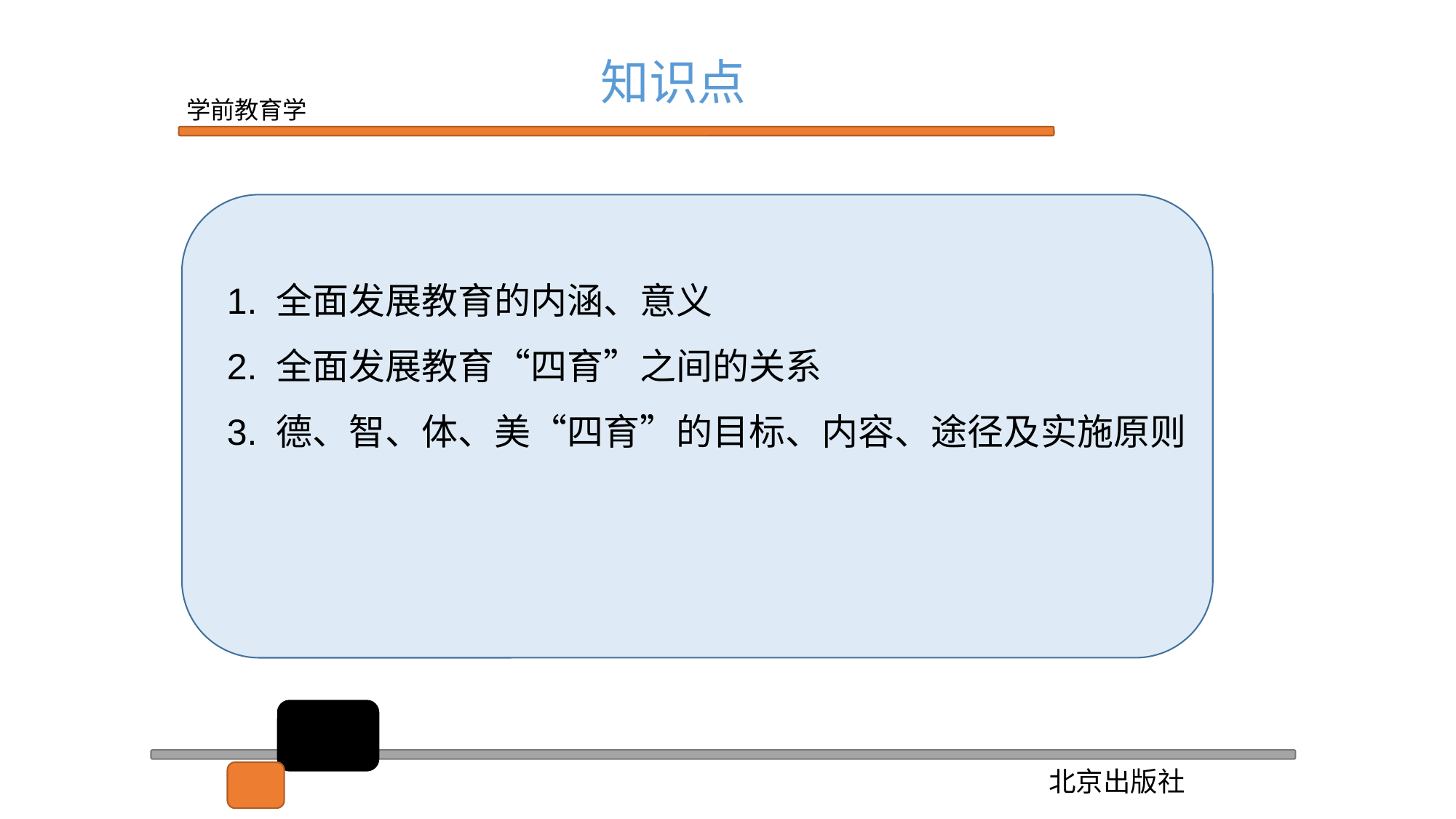

知识点

1. 全面发展教育的内涵、意义
2. 全面发展教育“四育”之间的关系
3. 德、智、体、美“四育”的目标、内容、途径及实施原则